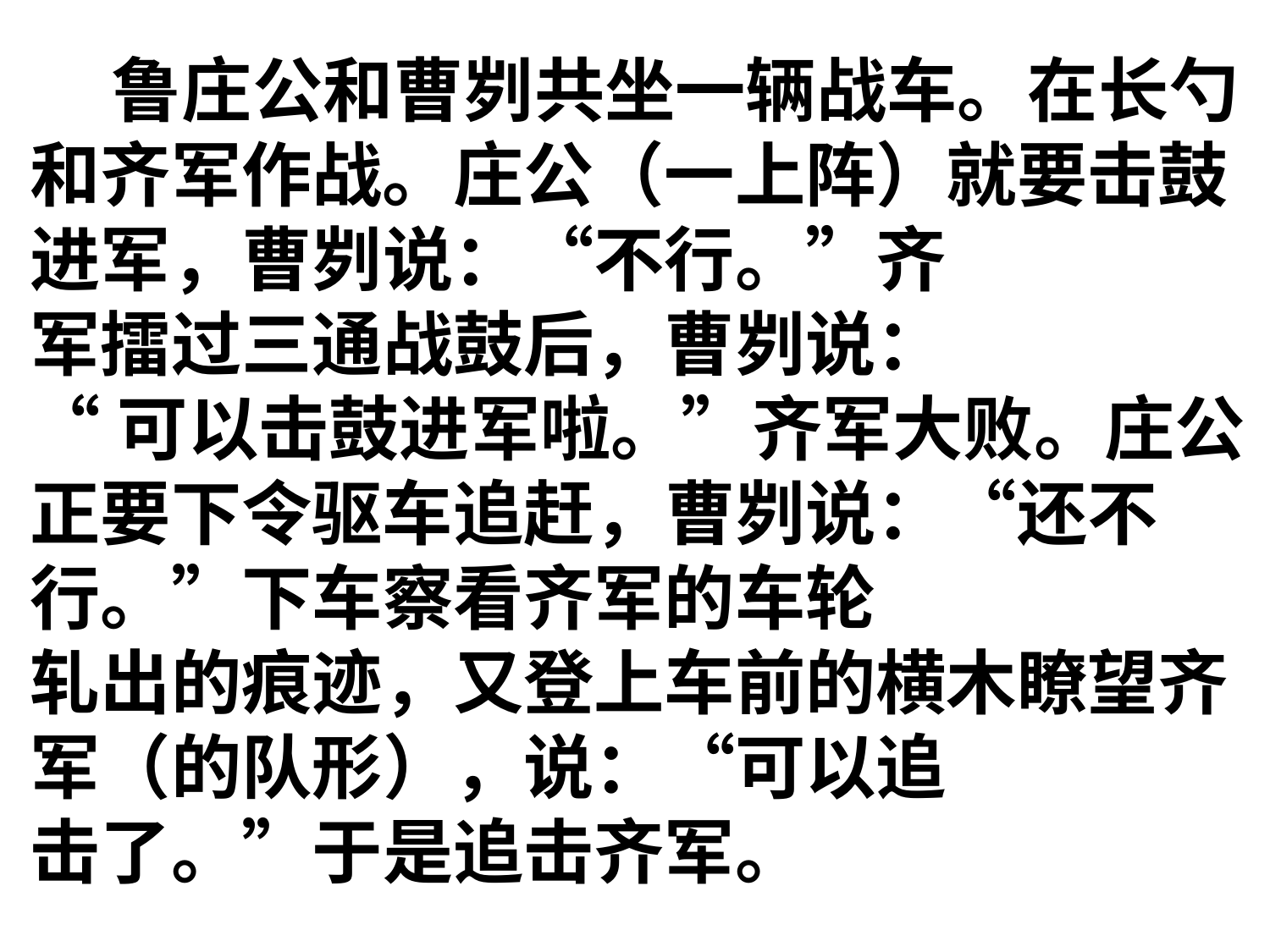

鲁庄公和曹刿共坐一辆战车。在长勺
和齐军作战。庄公（一上阵）就要击鼓
进军，曹刿说：“不行。”齐
军擂过三通战鼓后，曹刿说：
“可以击鼓进军啦。”齐军大败。庄公
正要下令驱车追赶，曹刿说：“还不
行。”下车察看齐军的车轮
轧出的痕迹，又登上车前的横木瞭望齐
军（的队形），说：“可以追
击了。”于是追击齐军。